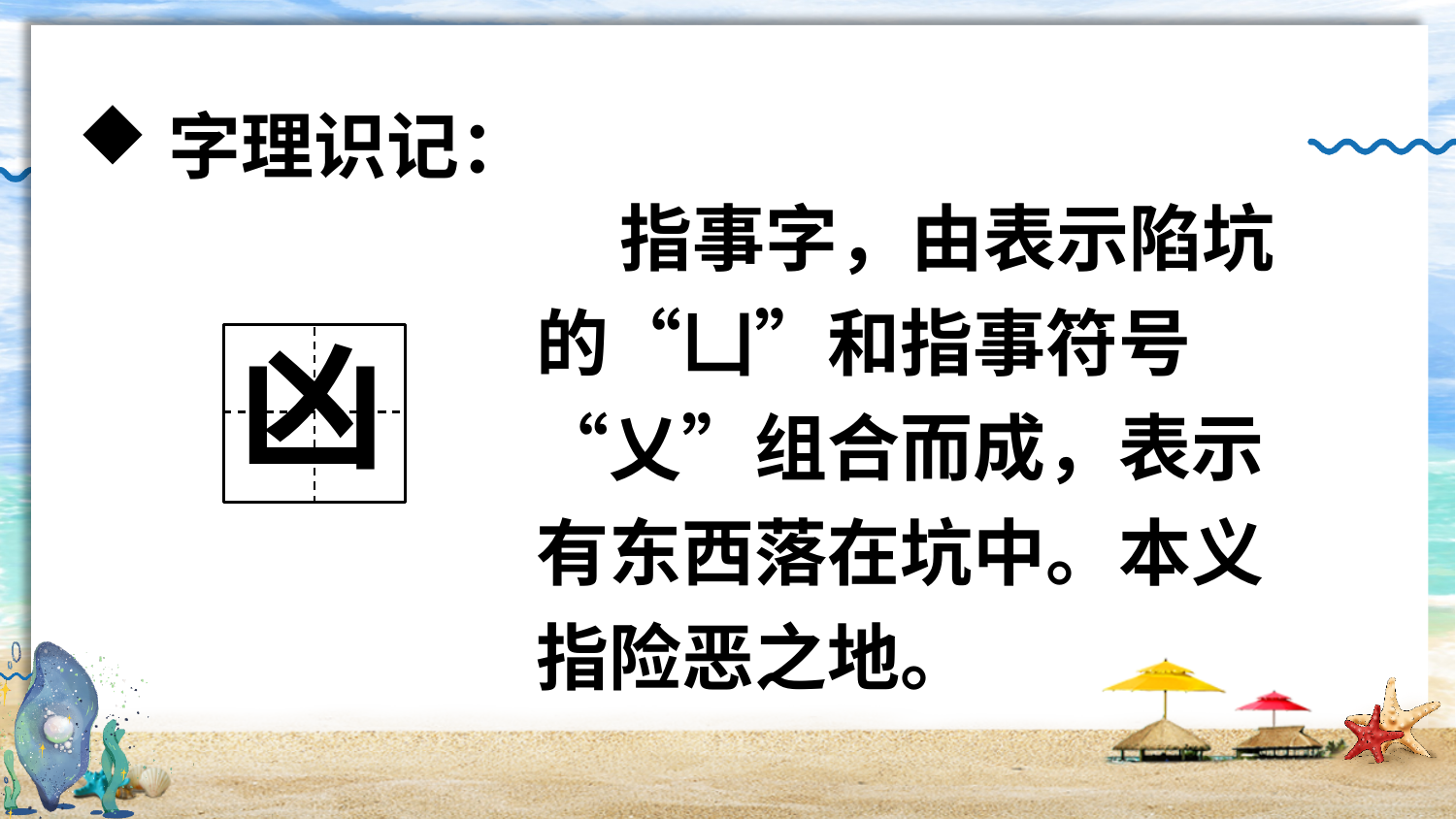

字理识记：
    指事字，由表示陷坑的“凵”和指事符号“乂”组合而成，表示有东西落在坑中。本义指险恶之地。
凶